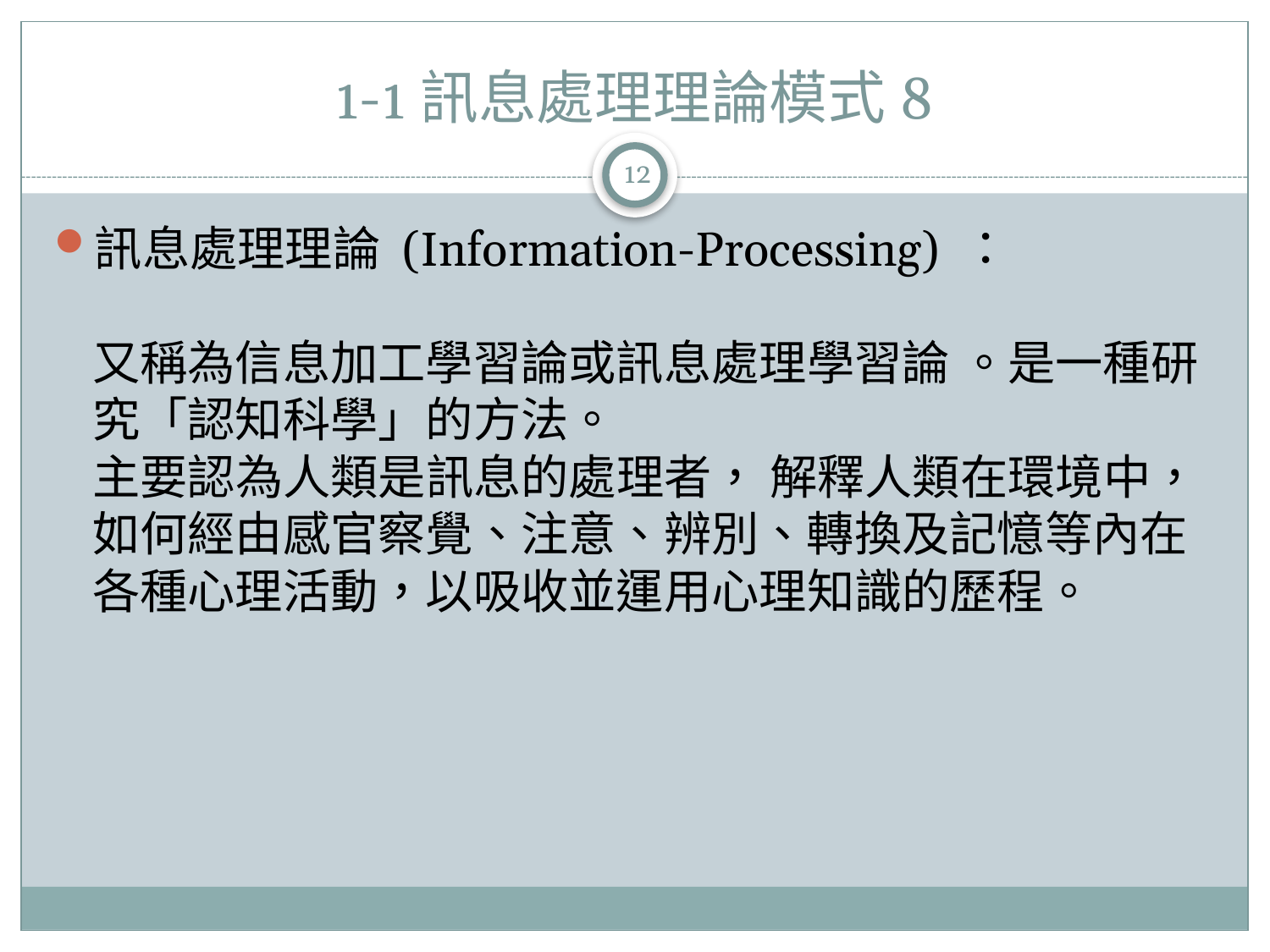

# 1-1訊息處理理論模式8
12
訊息處理理論 (Information-Processing) ：
又稱為信息加工學習論或訊息處理學習論 。是一種研究「認知科學」的方法。
主要認為人類是訊息的處理者， 解釋人類在環境中，如何經由感官察覺、注意、辨別、轉換及記憶等內在各種心理活動，以吸收並運用心理知識的歷程。